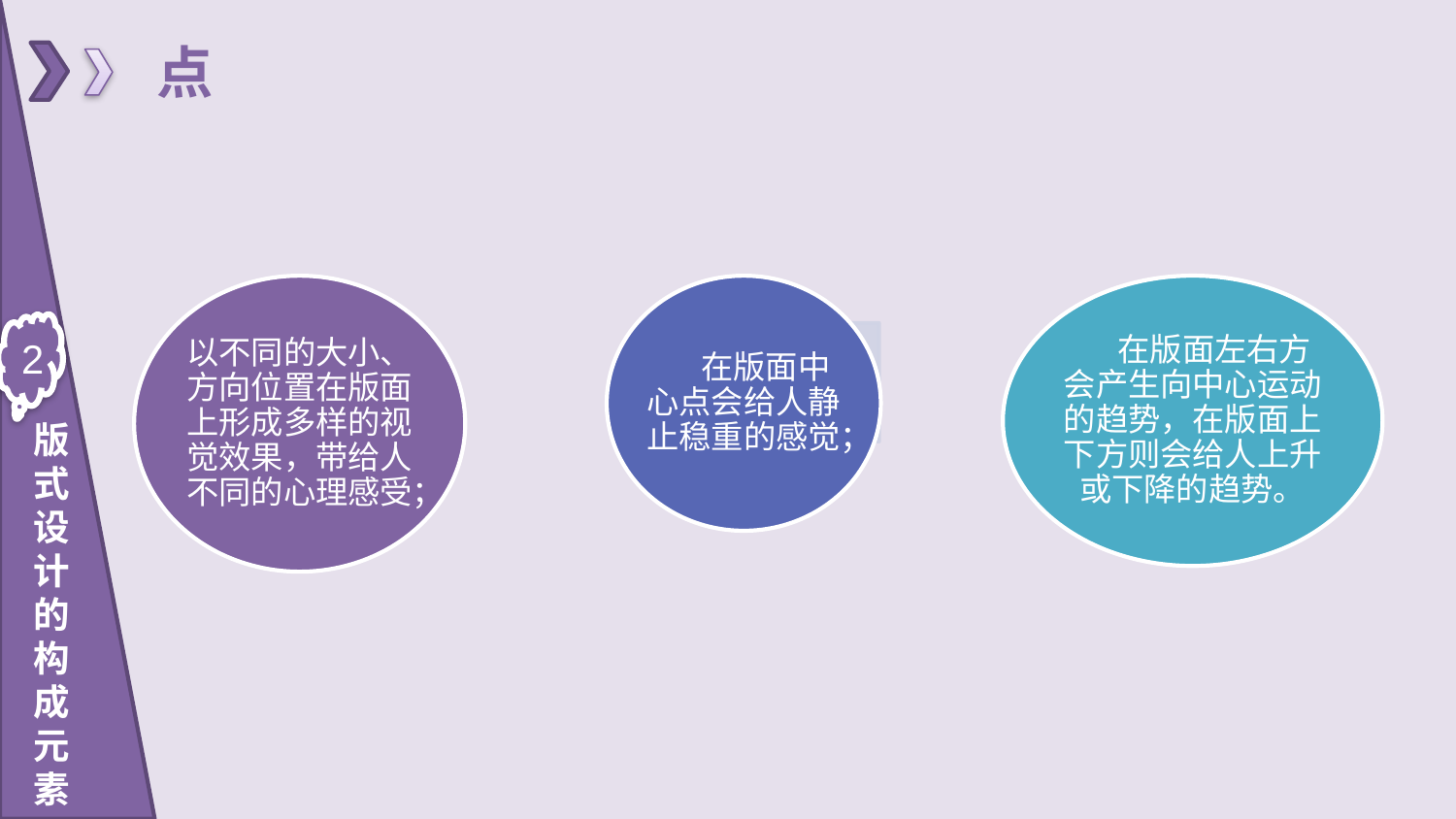

版式设计的构成元素
点

以不同的大小、方向位置在版面上形成多样的视觉效果，带给人不同的心理感受；
     在版面中心点会给人静止稳重的感觉；
     在版面左右方会产生向中心运动的趋势，在版面上下方则会给人上升或下降的趋势。
2